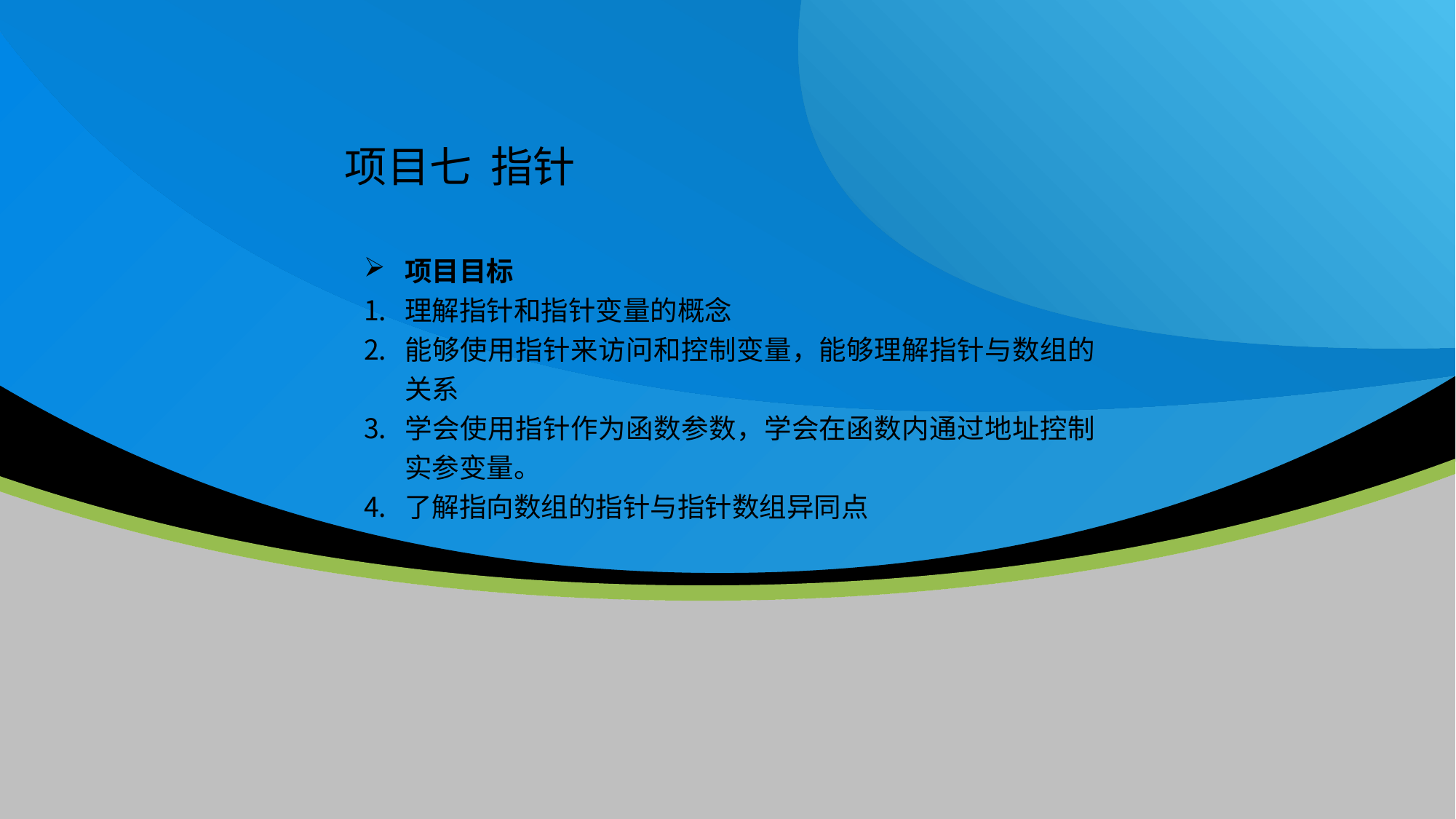

项目七  指针
项目目标
理解指针和指针变量的概念
能够使用指针来访问和控制变量，能够理解指针与数组的关系
学会使用指针作为函数参数，学会在函数内通过地址控制实参变量。
了解指向数组的指针与指针数组异同点